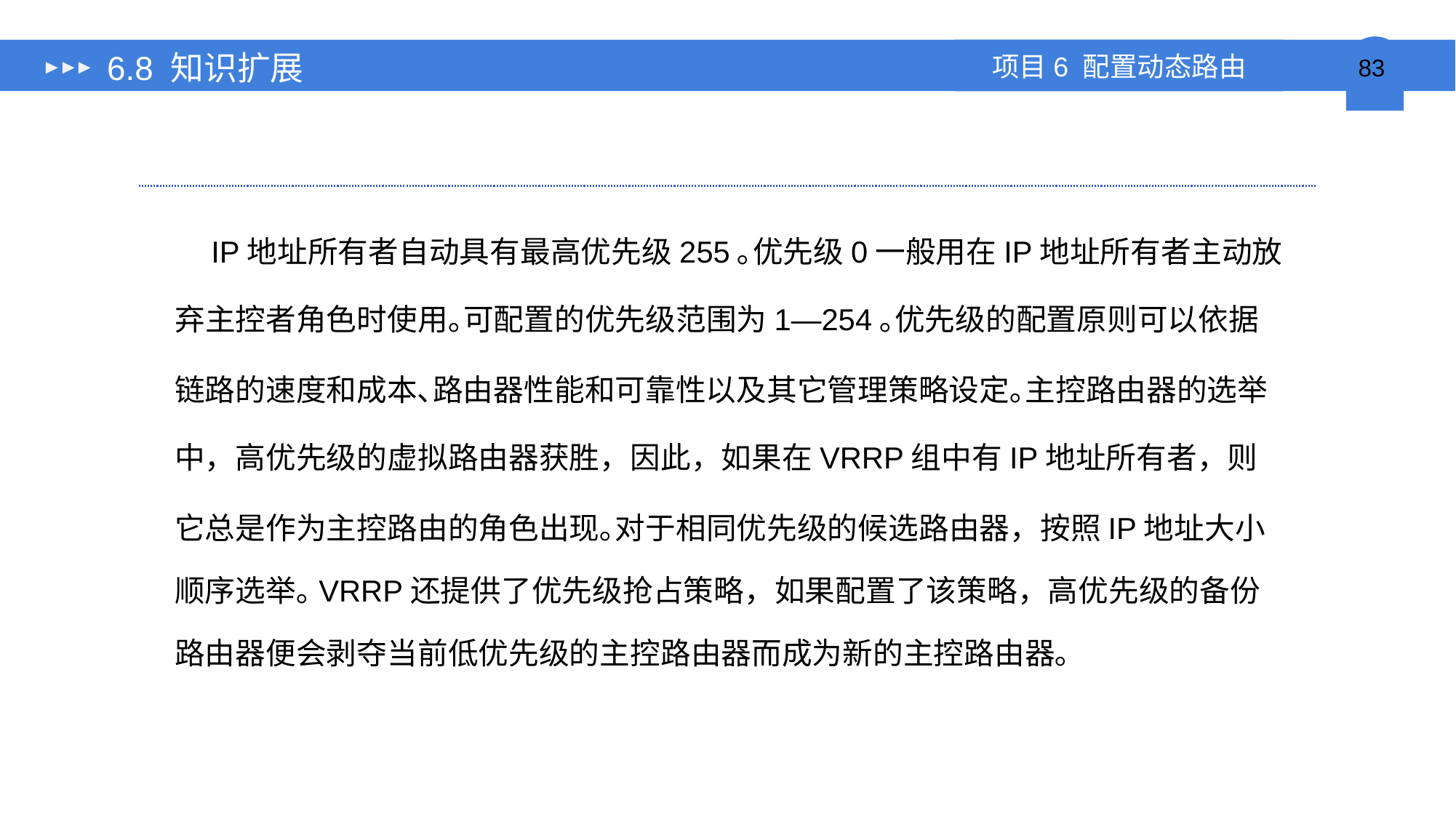

# 6.8 知识扩展

IP地址所有者自动具有最高优先级255｡优先级0一般用在IP地址所有者主动放弃主控者角色时使用｡可配置的优先级范围为1—254｡优先级的配置原则可以依据链路的速度和成本､路由器性能和可靠性以及其它管理策略设定｡主控路由器的选举中，高优先级的虚拟路由器获胜，因此，如果在VRRP组中有IP地址所有者，则它总是作为主控路由的角色出现｡对于相同优先级的候选路由器，按照IP地址大小顺序选举｡VRRP还提供了优先级抢占策略，如果配置了该策略，高优先级的备份路由器便会剥夺当前低优先级的主控路由器而成为新的主控路由器｡